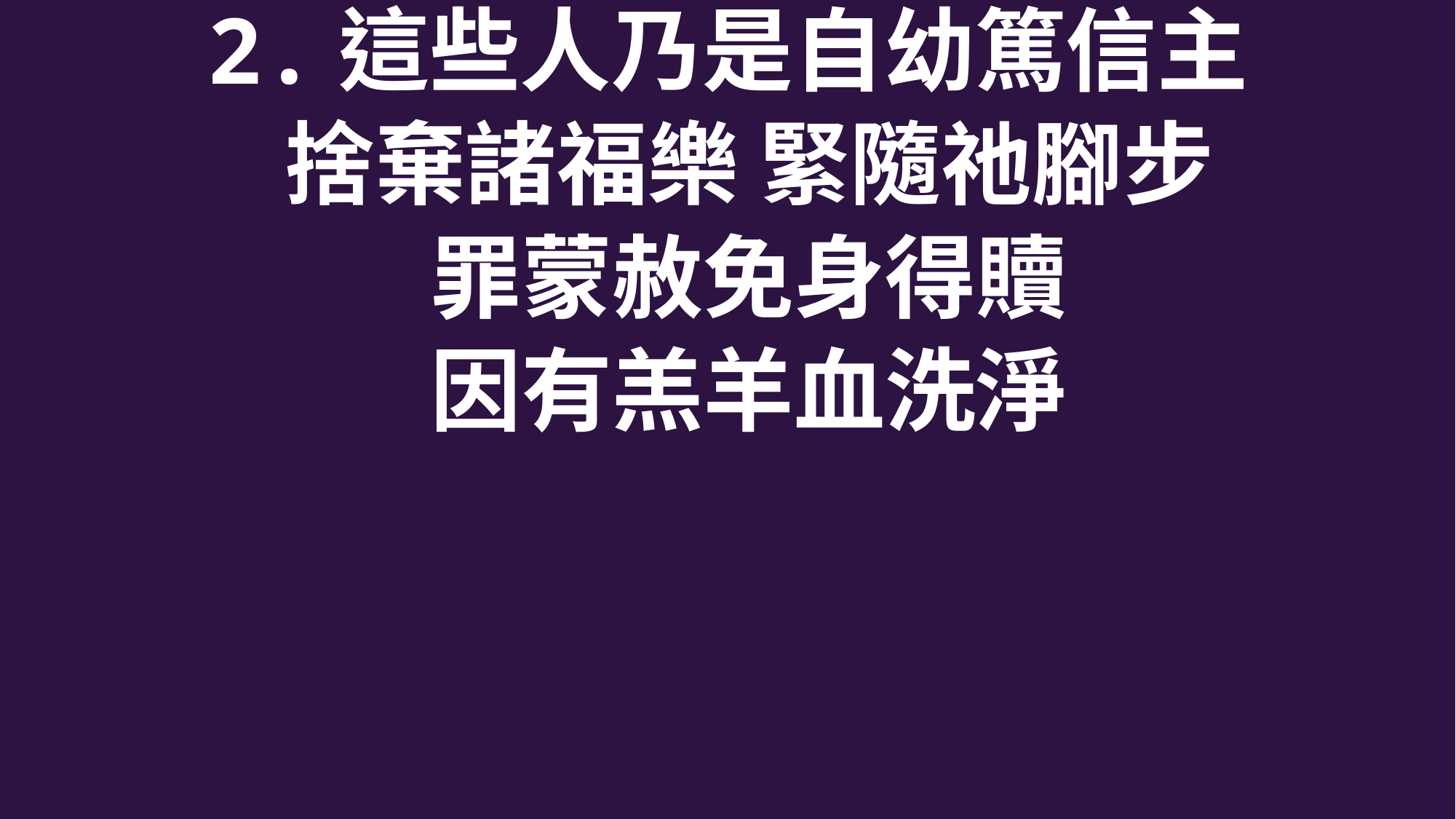

2.這些人乃是自幼篤信主
 捨棄諸福樂 緊隨祂腳步
 罪蒙赦免身得贖
 因有羔羊血洗淨